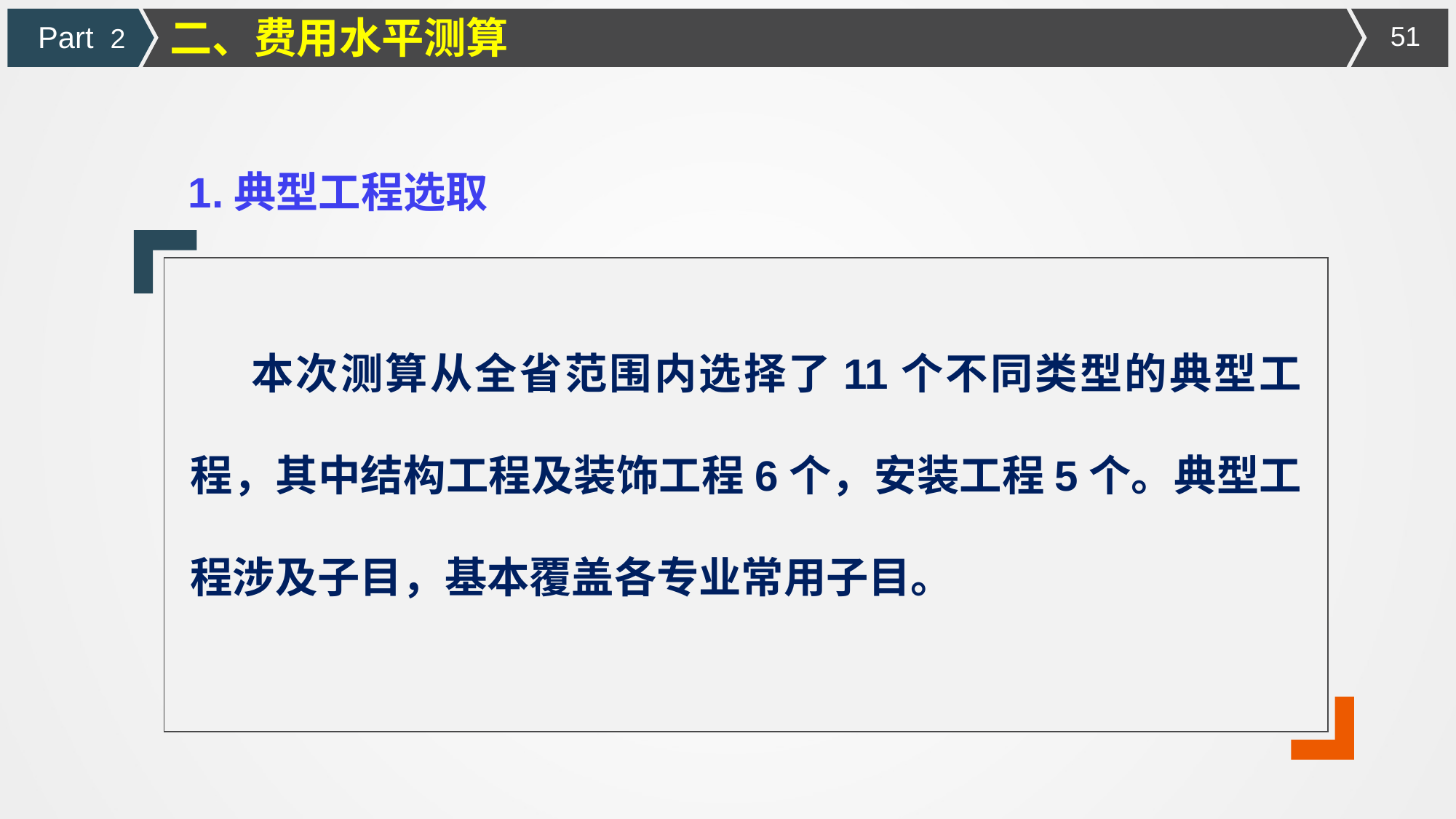

二、费用水平测算
Part  2
1.典型工程选取

    本次测算从全省范围内选择了11个不同类型的典型工程，其中结构工程及装饰工程6个，安装工程5个。典型工程涉及子目，基本覆盖各专业常用子目。